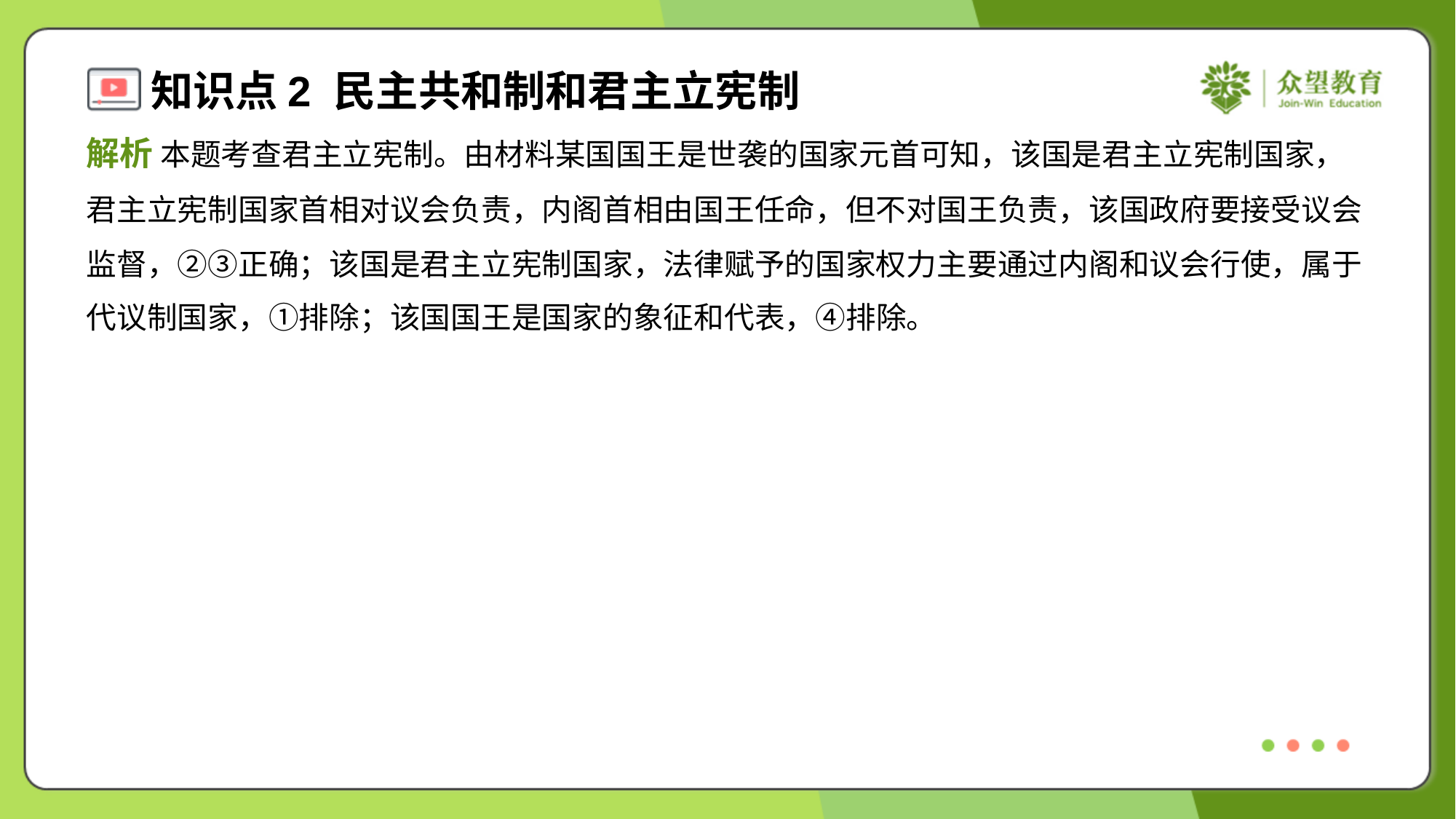

解析 本题考查君主立宪制。由材料某国国王是世袭的国家元首可知，该国是君主立宪制国家，
君主立宪制国家首相对议会负责，内阁首相由国王任命，但不对国王负责，该国政府要接受议会
监督，②③正确；该国是君主立宪制国家，法律赋予的国家权力主要通过内阁和议会行使，属于
代议制国家，①排除；该国国王是国家的象征和代表，④排除。